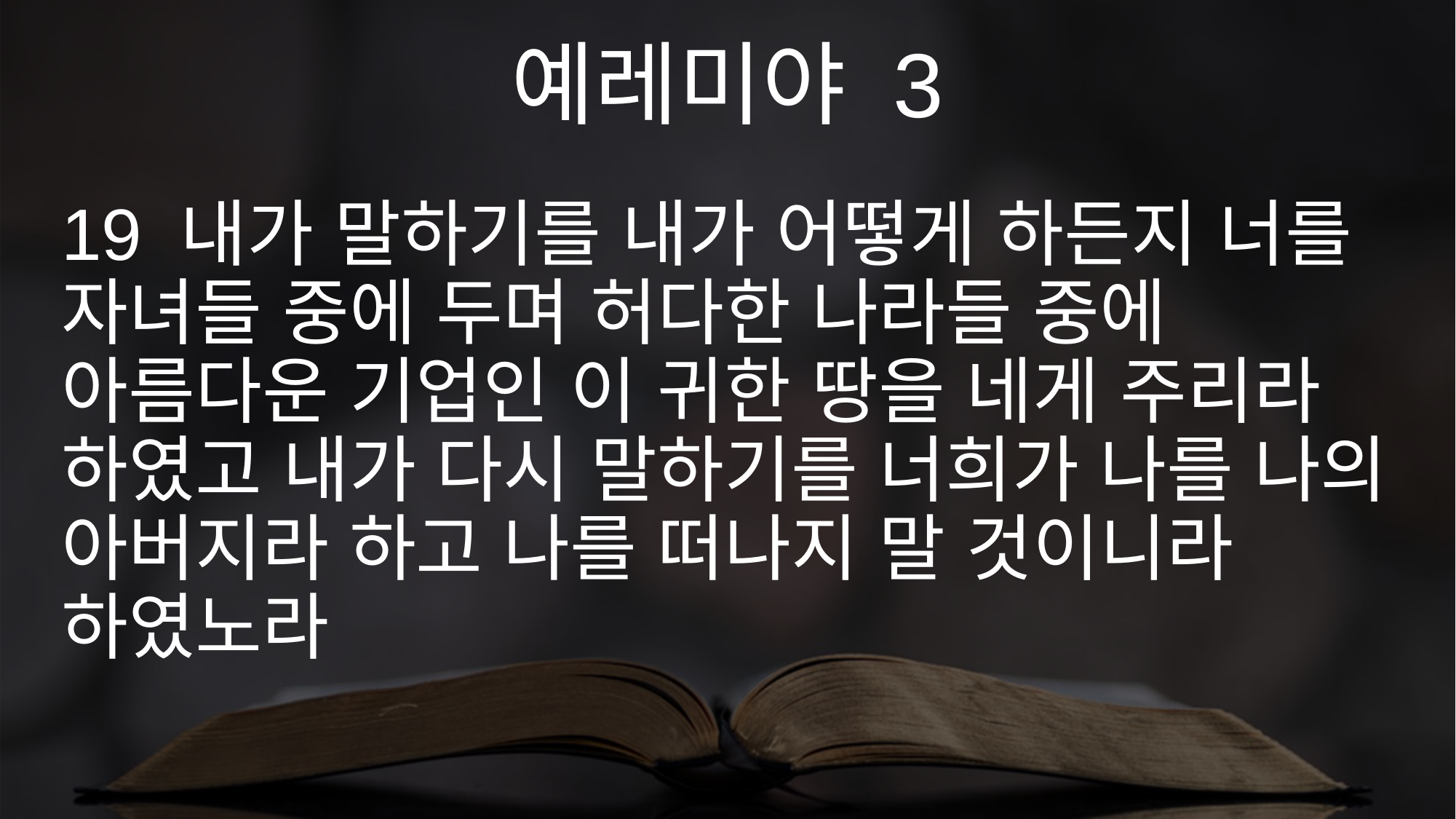

예레미야 3
19 내가 말하기를 내가 어떻게 하든지 너를 자녀들 중에 두며 허다한 나라들 중에 아름다운 기업인 이 귀한 땅을 네게 주리라 하였고 내가 다시 말하기를 너희가 나를 나의 아버지라 하고 나를 떠나지 말 것이니라 하였노라